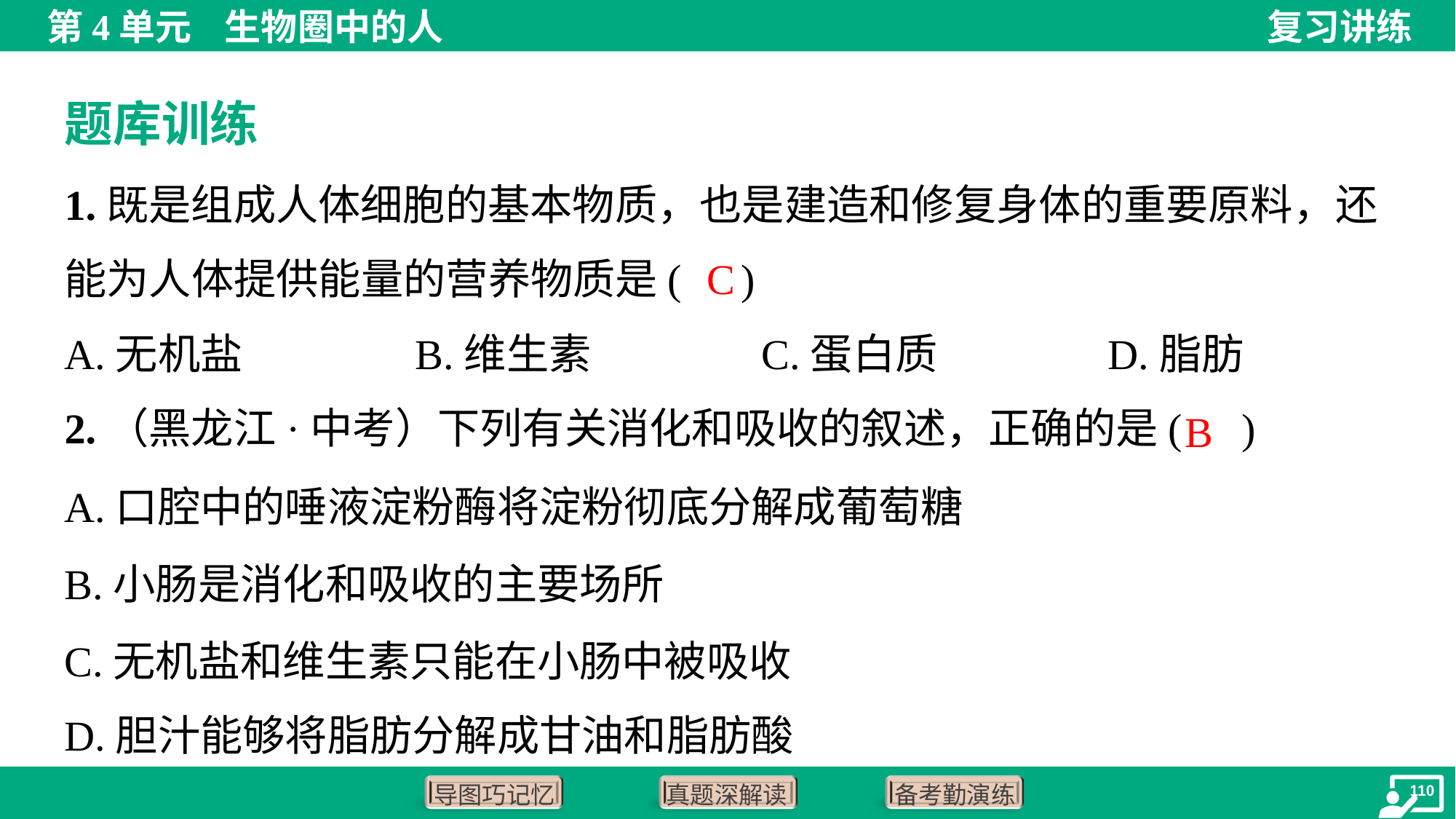

题库训练
1.既是组成人体细胞的基本物质，也是建造和修复身体的重要原料，还
能为人体提供能量的营养物质是(     )
C
A.无机盐	B.维生素	C.蛋白质	D.脂肪
2.（黑龙江·中考）下列有关消化和吸收的叙述，正确的是(     )
B
A.口腔中的唾液淀粉酶将淀粉彻底分解成葡萄糖
B.小肠是消化和吸收的主要场所
C.无机盐和维生素只能在小肠中被吸收
D.胆汁能够将脂肪分解成甘油和脂肪酸